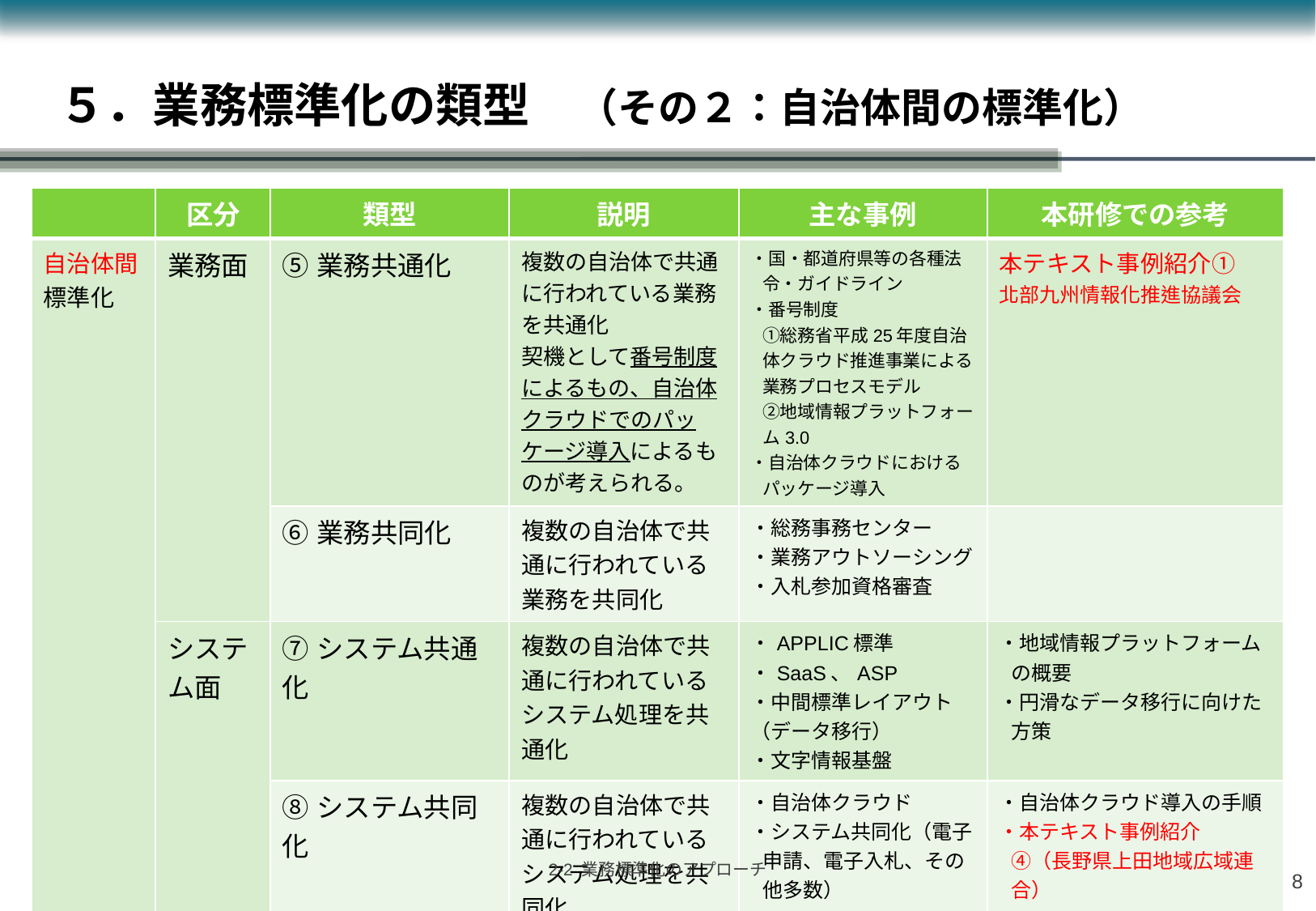

# ５．業務標準化の類型　（その２：自治体間の標準化）
|  | 区分 | 類型 | 説明 | 主な事例 | 本研修での参考 |
| --- | --- | --- | --- | --- | --- |
| 自治体間標準化 | 業務面 | ⑤業務共通化 | 複数の自治体で共通に行われている業務を共通化 契機として番号制度によるもの、自治体クラウドでのパッケージ導入によるものが考えられる。 | ・国・都道府県等の各種法令・ガイドライン ・番号制度 ①総務省平成25年度自治体クラウド推進事業による業務プロセスモデル ②地域情報プラットフォーム3.0 ・自治体クラウドにおけるパッケージ導入 | 本テキスト事例紹介① 北部九州情報化推進協議会 |
|  |  | ⑥業務共同化 | 複数の自治体で共通に行われている業務を共同化 | ・総務事務センター ・業務アウトソーシング ・入札参加資格審査 |  |
|  | システム面 | ⑦システム共通化 | 複数の自治体で共通に行われているシステム処理を共通化 | ・APPLIC標準 ・SaaS、ASP ・中間標準レイアウト（データ移行） ・文字情報基盤 | ・地域情報プラットフォームの概要 ・円滑なデータ移行に向けた方策 |
|  |  | ⑧システム共同化 | 複数の自治体で共通に行われているシステム処理を共同化 | ・自治体クラウド ・システム共同化（電子申請、電子入札、その他多数） | ・自治体クラウド導入の手順 ・本テキスト事例紹介 ④（長野県上田地域広域連合） |
8
2-2 業務標準化のアプローチ